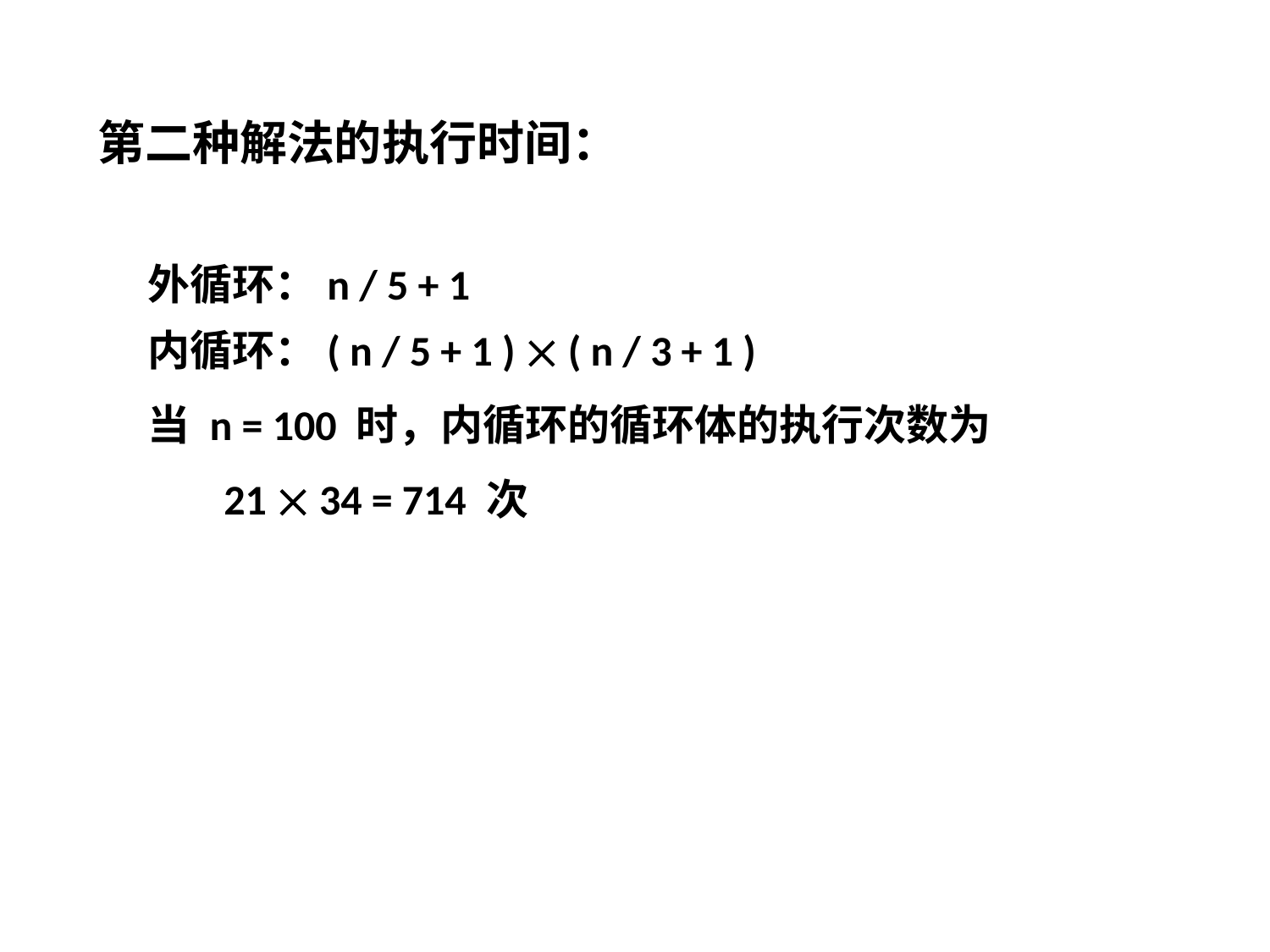

第二种解法的执行时间：

外循环：n / 5 + 1
内循环：( n / 5 + 1 ) × ( n / 3 + 1 )
当 n = 100 时，内循环的循环体的执行次数为
        21 × 34 = 714 次